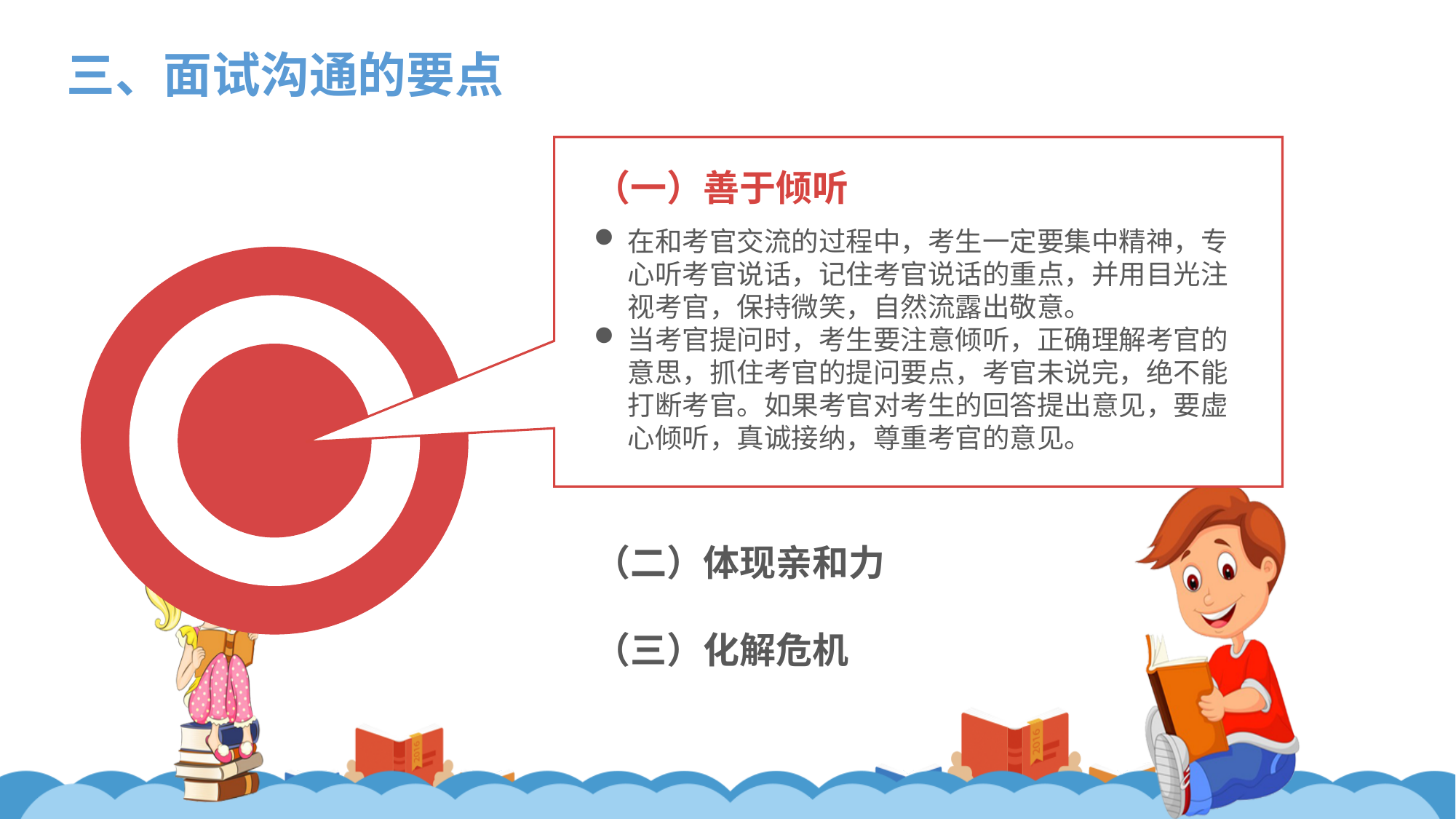

三、面试沟通的要点

（一）善于倾听
在和考官交流的过程中，考生一定要集中精神，专心听考官说话，记住考官说话的重点，并用目光注视考官，保持微笑，自然流露出敬意。
当考官提问时，考生要注意倾听，正确理解考官的意思，抓住考官的提问要点，考官未说完，绝不能打断考官。如果考官对考生的回答提出意见，要虚心倾听，真诚接纳，尊重考官的意见。

（二）体现亲和力
（三）化解危机